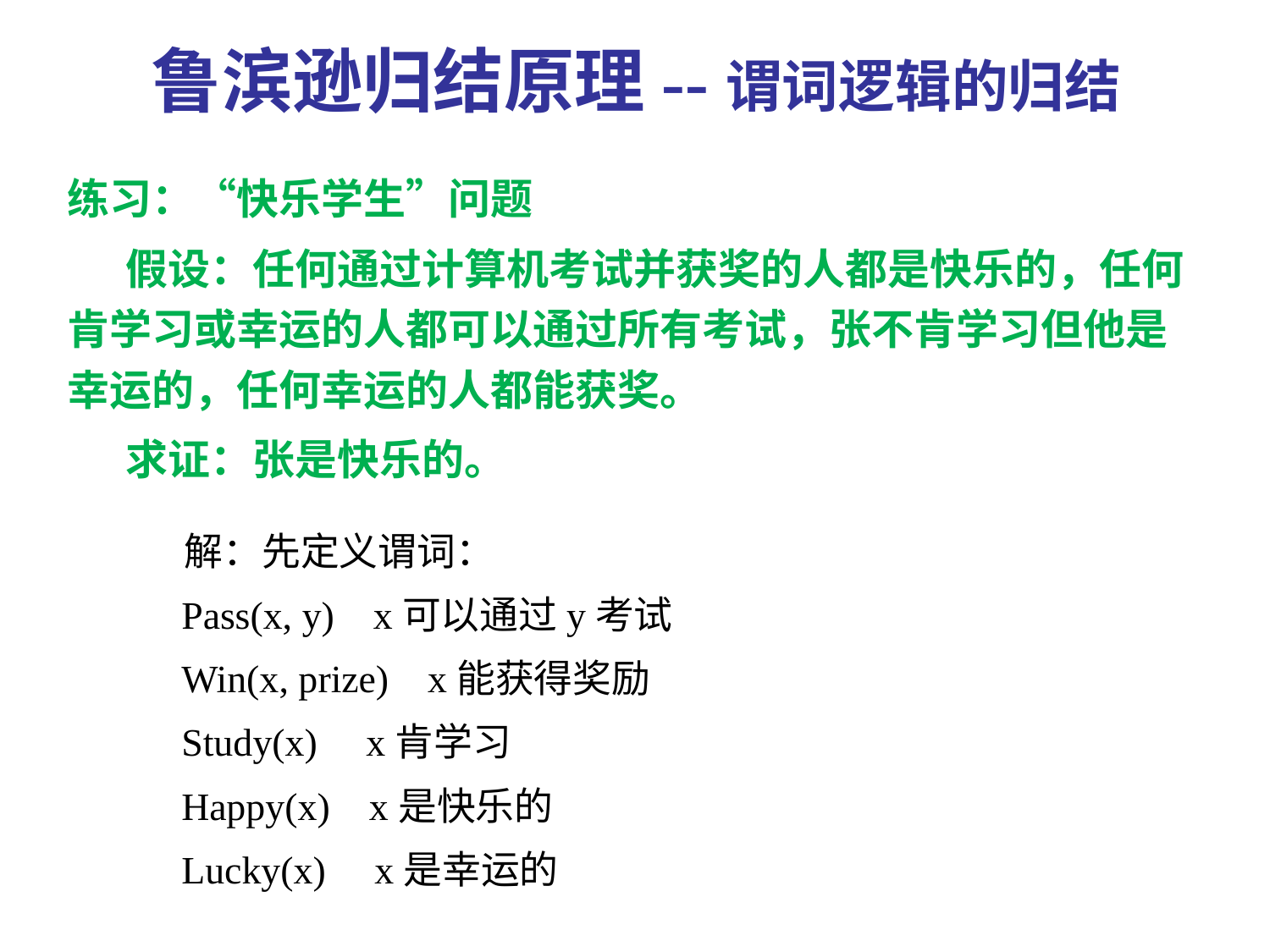

鲁滨逊归结原理--谓词逻辑的归结
练习：“快乐学生”问题
     假设：任何通过计算机考试并获奖的人都是快乐的，任何肯学习或幸运的人都可以通过所有考试，张不肯学习但他是幸运的，任何幸运的人都能获奖。
     求证：张是快乐的。

      解：先定义谓词：
      Pass(x, y)    x可以通过y考试
      Win(x, prize)    x能获得奖励
      Study(x)     x肯学习
      Happy(x)    x是快乐的
      Lucky(x)     x是幸运的